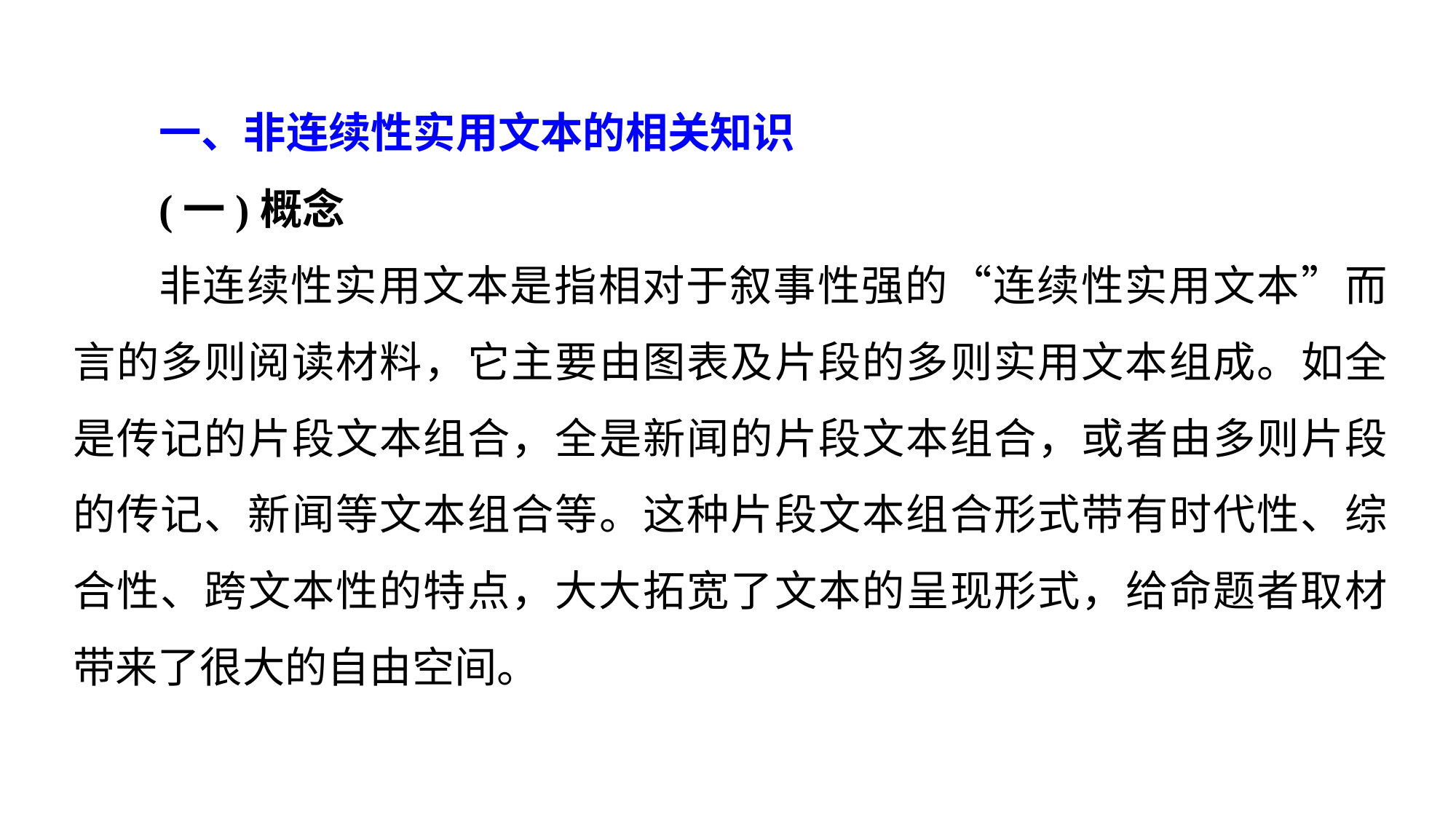

一、非连续性实用文本的相关知识
(一)概念
非连续性实用文本是指相对于叙事性强的“连续性实用文本”而言的多则阅读材料，它主要由图表及片段的多则实用文本组成。如全是传记的片段文本组合，全是新闻的片段文本组合，或者由多则片段的传记、新闻等文本组合等。这种片段文本组合形式带有时代性、综合性、跨文本性的特点，大大拓宽了文本的呈现形式，给命题者取材带来了很大的自由空间。